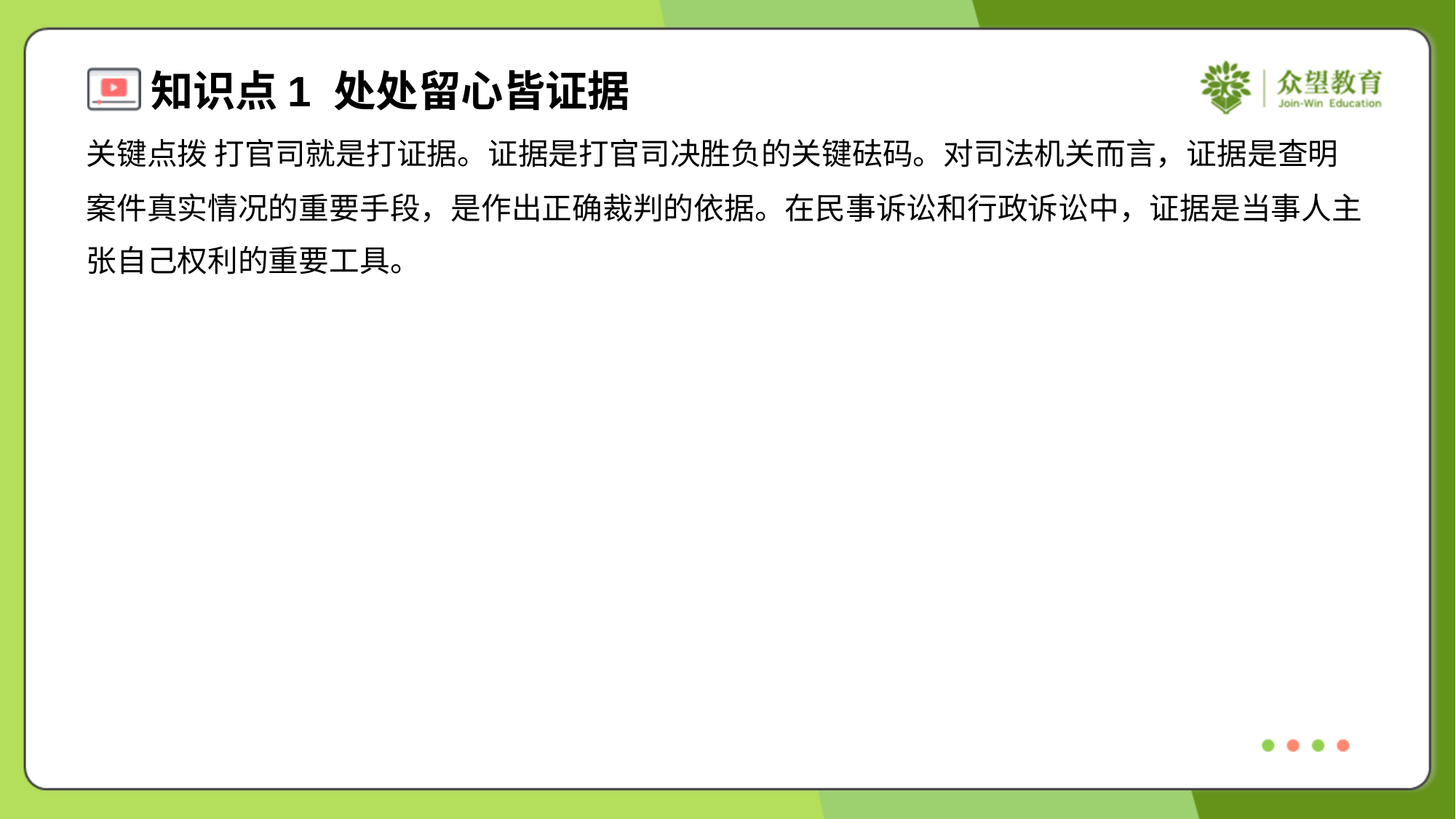

关键点拨 打官司就是打证据。证据是打官司决胜负的关键砝码。对司法机关而言，证据是查明
案件真实情况的重要手段，是作出正确裁判的依据。在民事诉讼和行政诉讼中，证据是当事人主
张自己权利的重要工具。